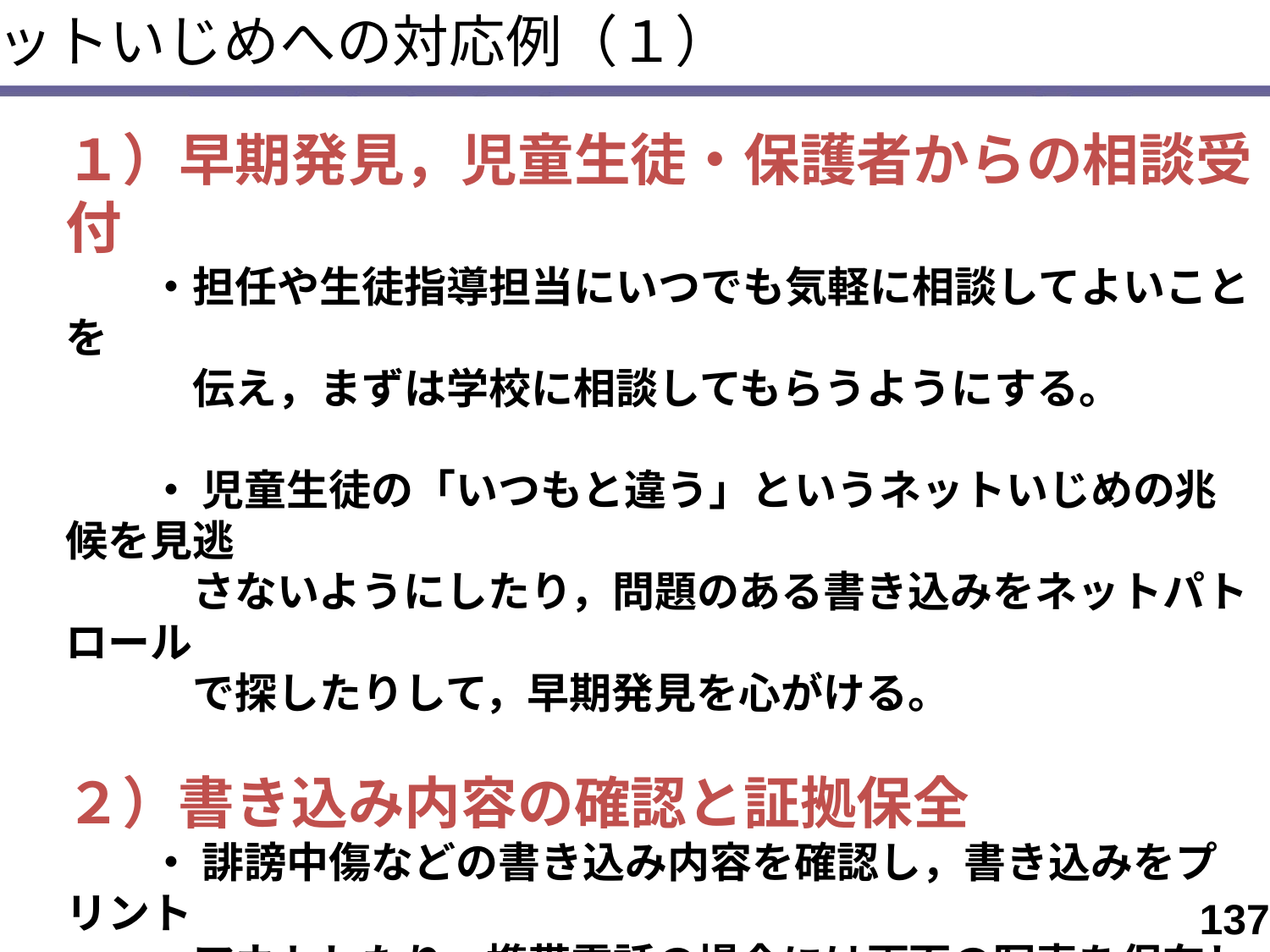

ネットいじめへの対応例（１）
１）早期発見，児童生徒・保護者からの相談受付
　　・担任や生徒指導担当にいつでも気軽に相談してよいことを
　　　　伝え，まずは学校に相談してもらうようにする。

　　・ 児童生徒の「いつもと違う」というネットいじめの兆候を見逃
　　　さないようにしたり，問題のある書き込みをネットパトロール
　　　で探したりして，早期発見を心がける。

２）書き込み内容の確認と証拠保全
　　・ 誹謗中傷などの書き込み内容を確認し，書き込みをプリント
　　　アウトしたり，携帯電話の場合には画面の写真を保存して
　　　証拠保全をする。
　　・ 掲示板のアドレスやメール送信元のアドレス，メール本文も，
　　　削除せずに保存する。
137